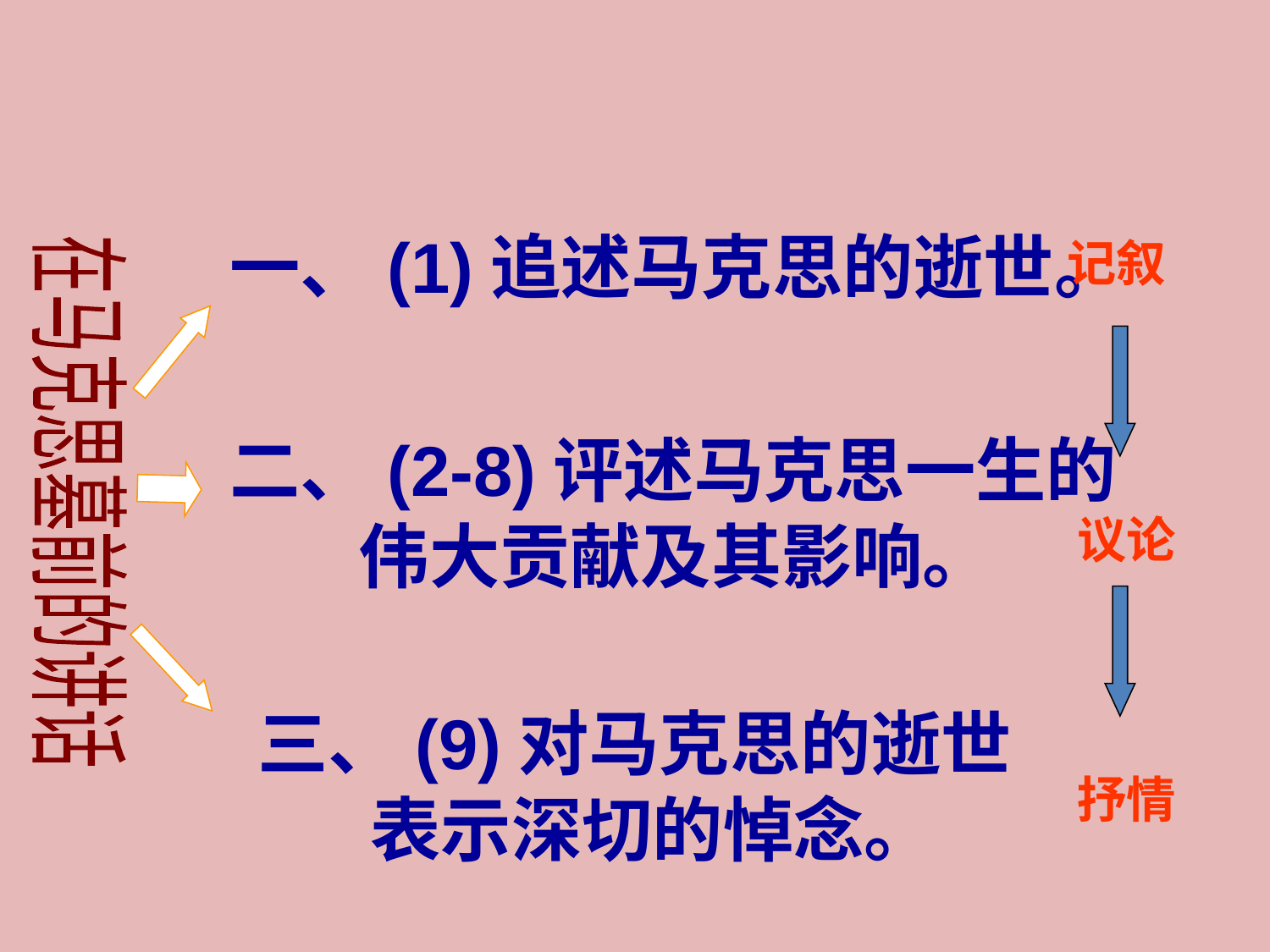

记叙
一、(1)追述马克思的逝世。

二、(2-8)评述马克思一生的
       伟大贡献及其影响。
在马克思墓前的讲话

议论

三、(9)对马克思的逝世
      表示深切的悼念。
抒情